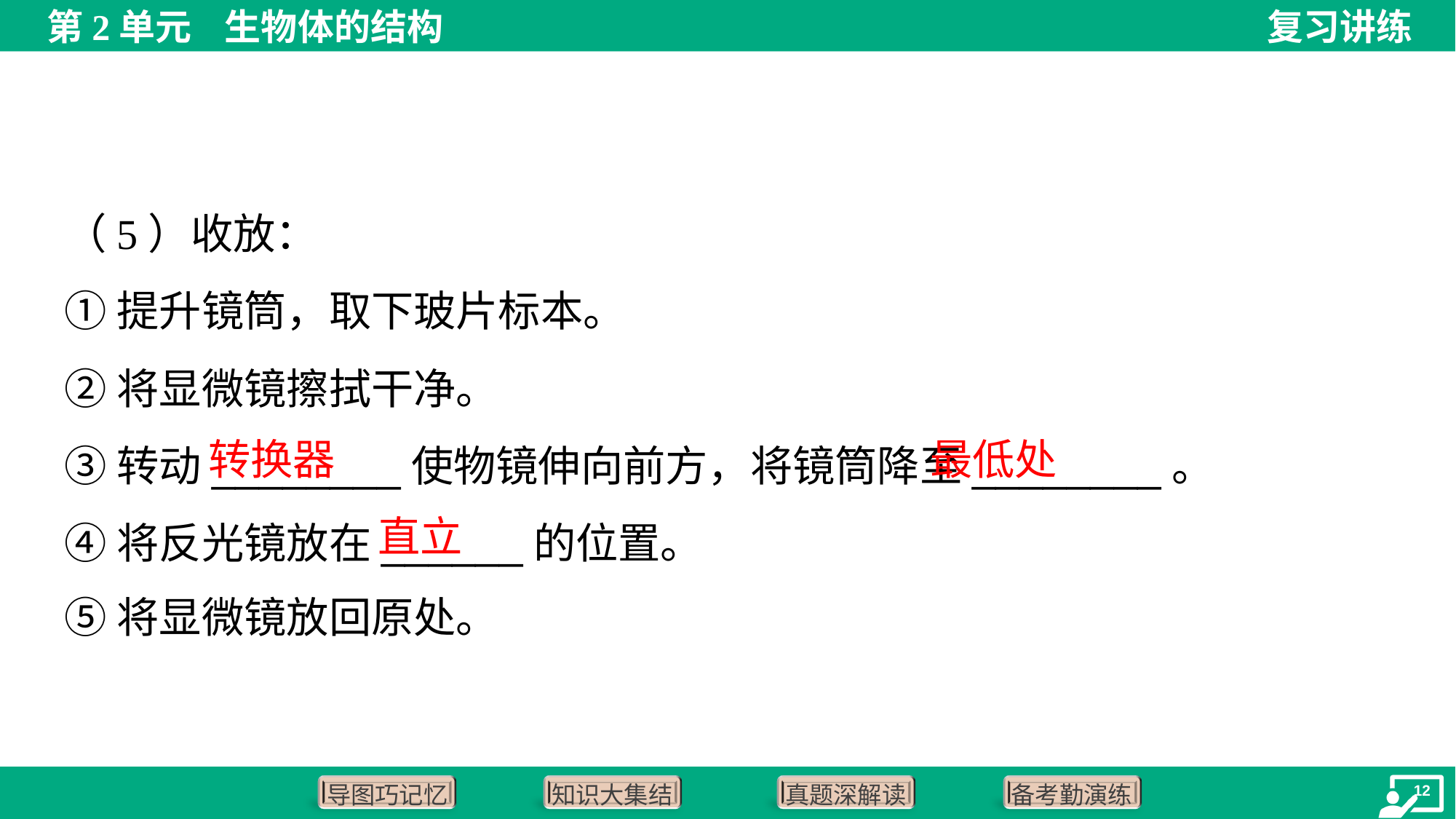

（5）收放：
①提升镜筒，取下玻片标本。
②将显微镜擦拭干净。
③转动________使物镜伸向前方，将镜筒降至________。
④将反光镜放在______的位置。
⑤将显微镜放回原处。
转换器
最低处
直立